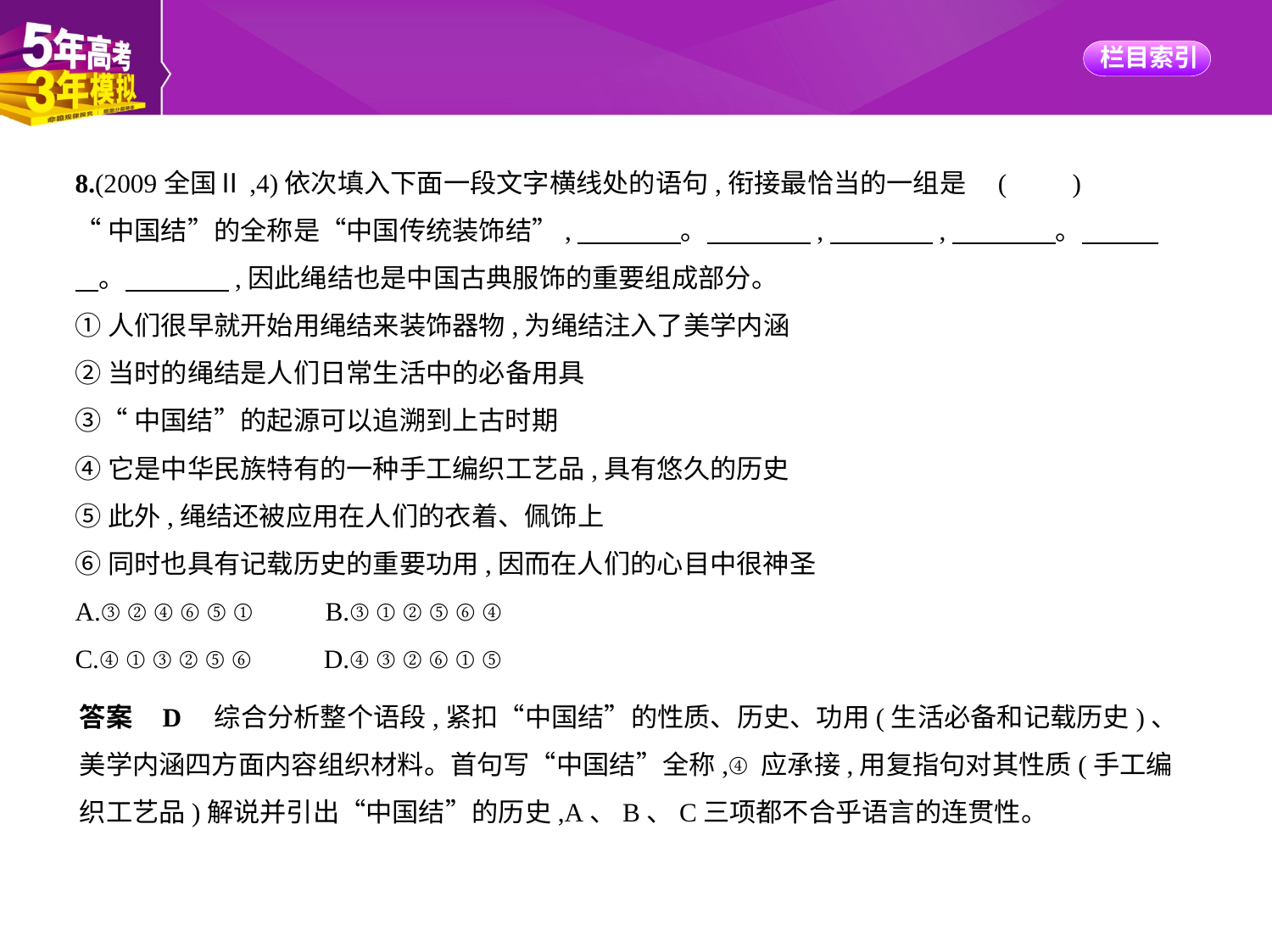

8.(2009全国Ⅱ,4)依次填入下面一段文字横线处的语句,衔接最恰当的一组是 (　　)
“中国结”的全称是“中国传统装饰结”,　　　    。　　　    ,　　　    ,　　　    。　　    
    。　　　    ,因此绳结也是中国古典服饰的重要组成部分。
①人们很早就开始用绳结来装饰器物,为绳结注入了美学内涵
②当时的绳结是人们日常生活中的必备用具
③“中国结”的起源可以追溯到上古时期
④它是中华民族特有的一种手工编织工艺品,具有悠久的历史
⑤此外,绳结还被应用在人们的衣着、佩饰上
⑥同时也具有记载历史的重要功用,因而在人们的心目中很神圣
A.③②④⑥⑤①　　B.③①②⑤⑥④
C.④①③②⑤⑥　　D.④③②⑥①⑤
答案    D　综合分析整个语段,紧扣“中国结”的性质、历史、功用(生活必备和记载历史)、
美学内涵四方面内容组织材料。首句写“中国结”全称,④应承接,用复指句对其性质(手工编
织工艺品)解说并引出“中国结”的历史,A、B、C三项都不合乎语言的连贯性。